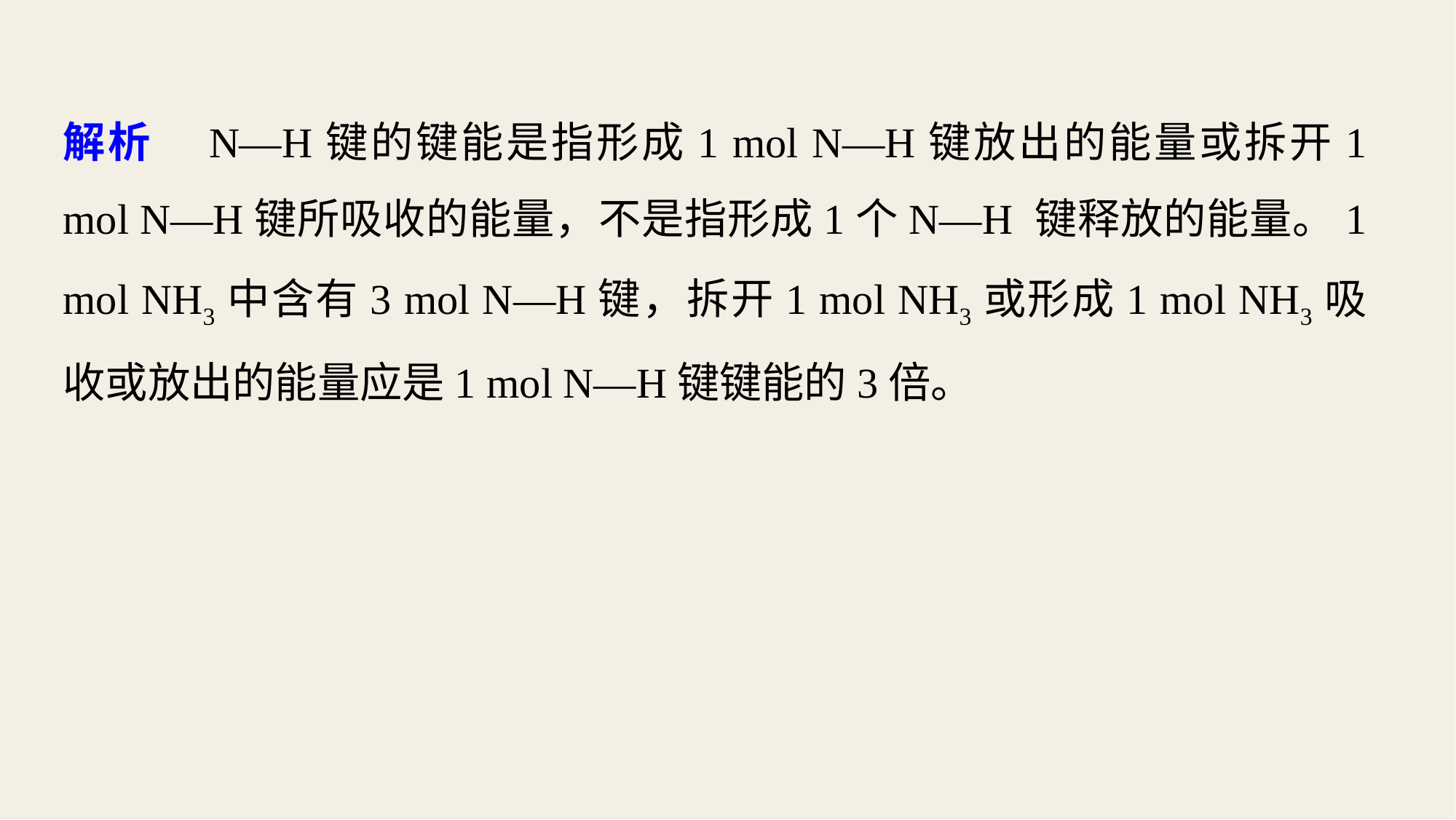

解析　N—H键的键能是指形成1 mol N—H键放出的能量或拆开1 mol N—H键所吸收的能量，不是指形成1个N—H 键释放的能量。1 mol NH3中含有3 mol N—H键，拆开1 mol NH3或形成1 mol NH3吸收或放出的能量应是1 mol N—H键键能的3倍。